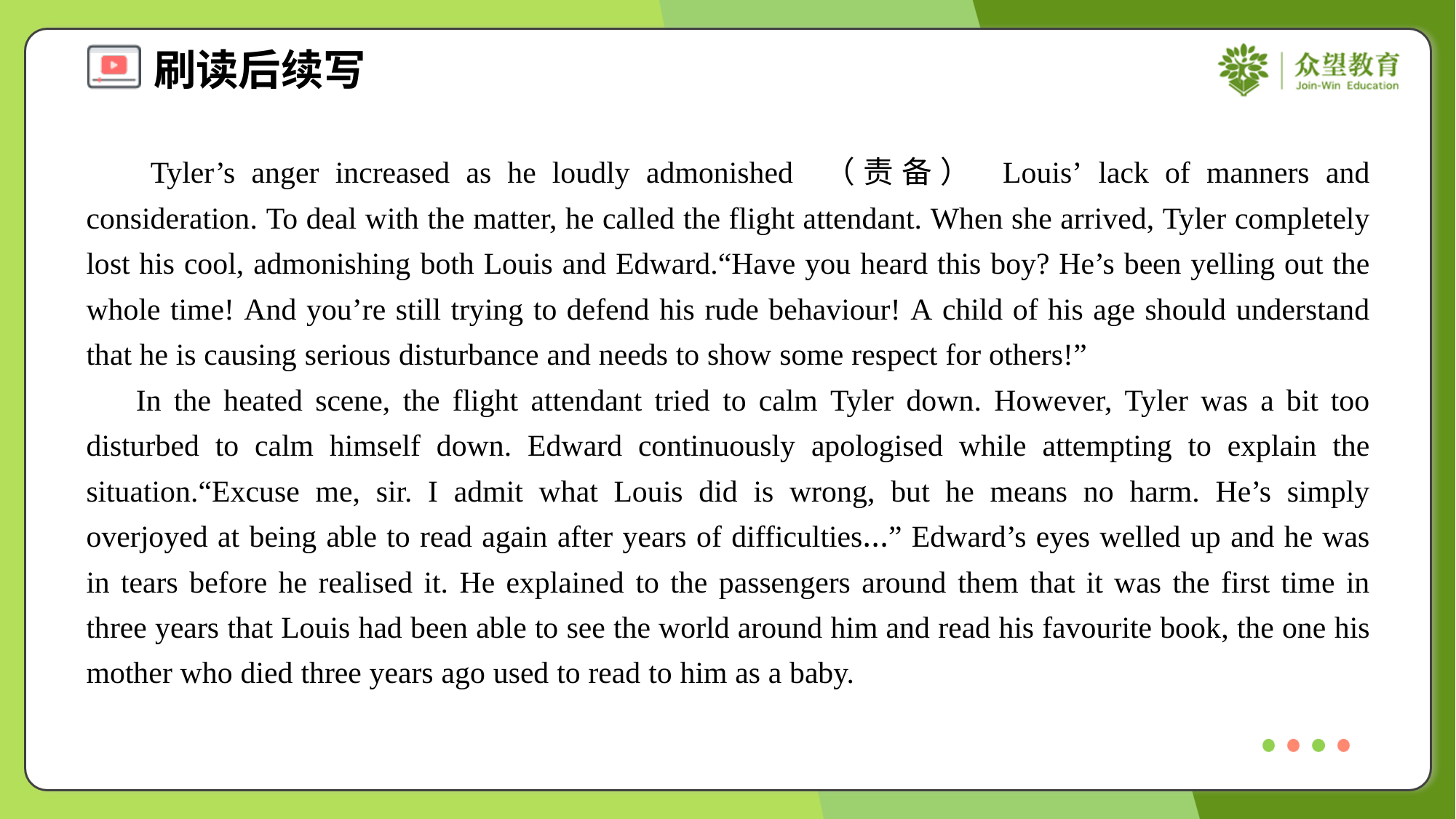

Tyler’s anger increased as he loudly admonished （责备） Louis’ lack of manners and consideration. To deal with the matter, he called the flight attendant. When she arrived, Tyler completely lost his cool, admonishing both Louis and Edward.“Have you heard this boy? He’s been yelling out the whole time! And you’re still trying to defend his rude behaviour! A child of his age should understand that he is causing serious disturbance and needs to show some respect for others!”
    In the heated scene, the flight attendant tried to calm Tyler down. However, Tyler was a bit too disturbed to calm himself down. Edward continuously apologised while attempting to explain the situation.“Excuse me, sir. I admit what Louis did is wrong, but he means no harm. He’s simply overjoyed at being able to read again after years of difficulties…” Edward’s eyes welled up and he was in tears before he realised it. He explained to the passengers around them that it was the first time in three years that Louis had been able to see the world around him and read his favourite book, the one his mother who died three years ago used to read to him as a baby.